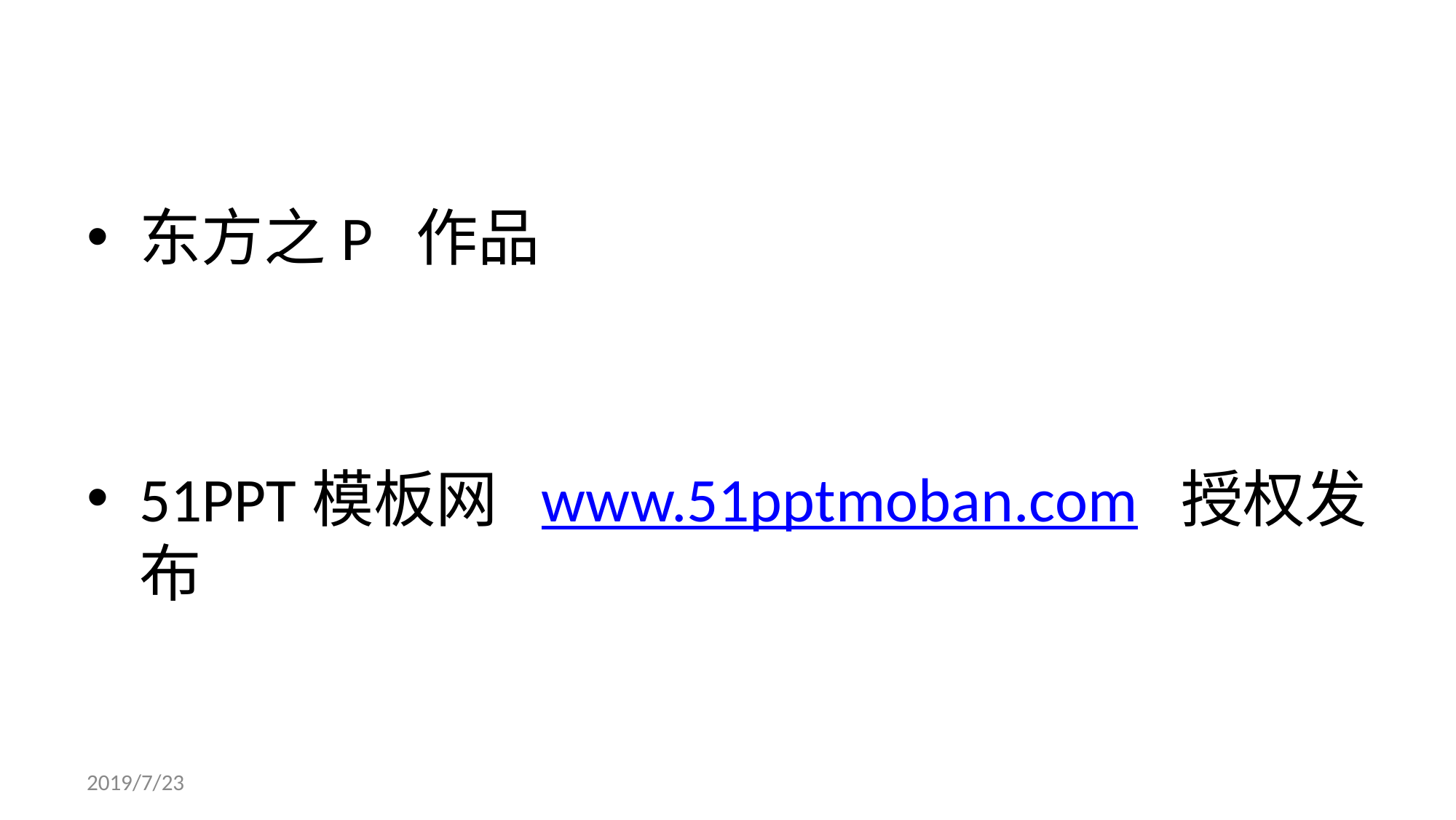

#
东方之P  作品

51PPT模板网  www.51pptmoban.com  授权发布
2019/7/23